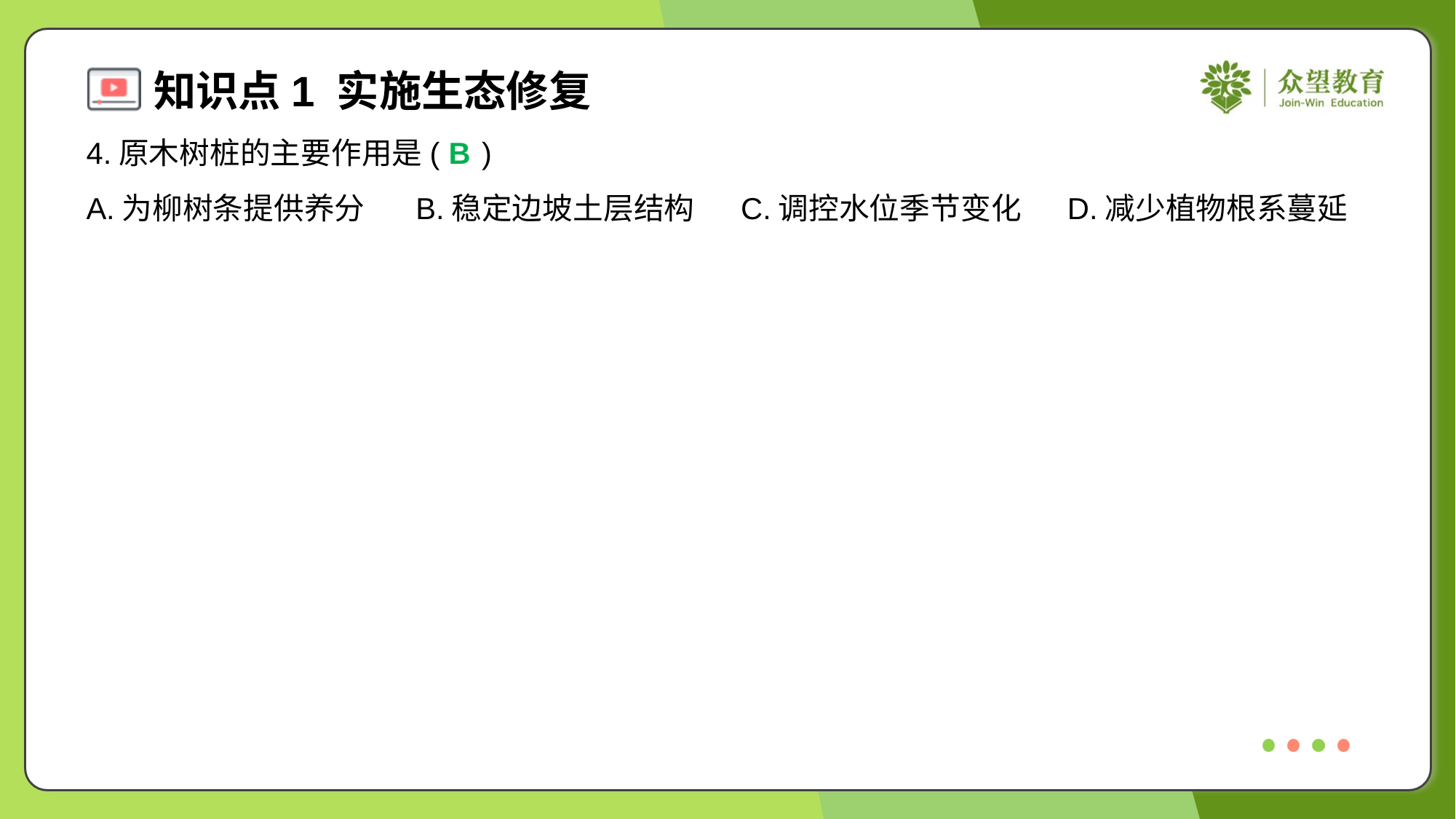

4.原木树桩的主要作用是(     )
B
A.为柳树条提供养分	B.稳定边坡土层结构	C.调控水位季节变化	D.减少植物根系蔓延